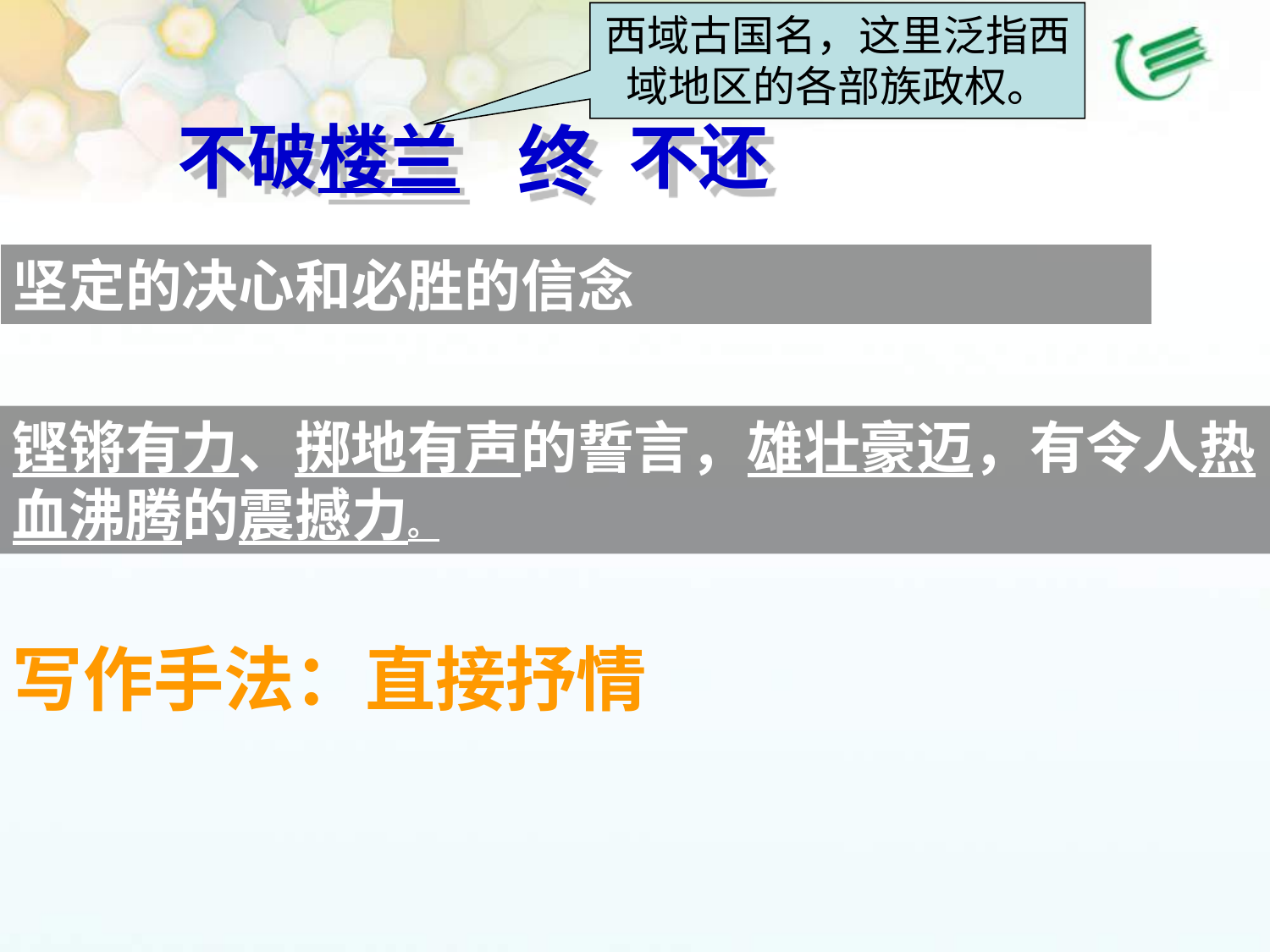

西域古国名，这里泛指西域地区的各部族政权。
不破楼兰
终
不还
坚定的决心和必胜的信念

铿锵有力、掷地有声的誓言，雄壮豪迈，有令人热血沸腾的震撼力。
写作手法：直接抒情